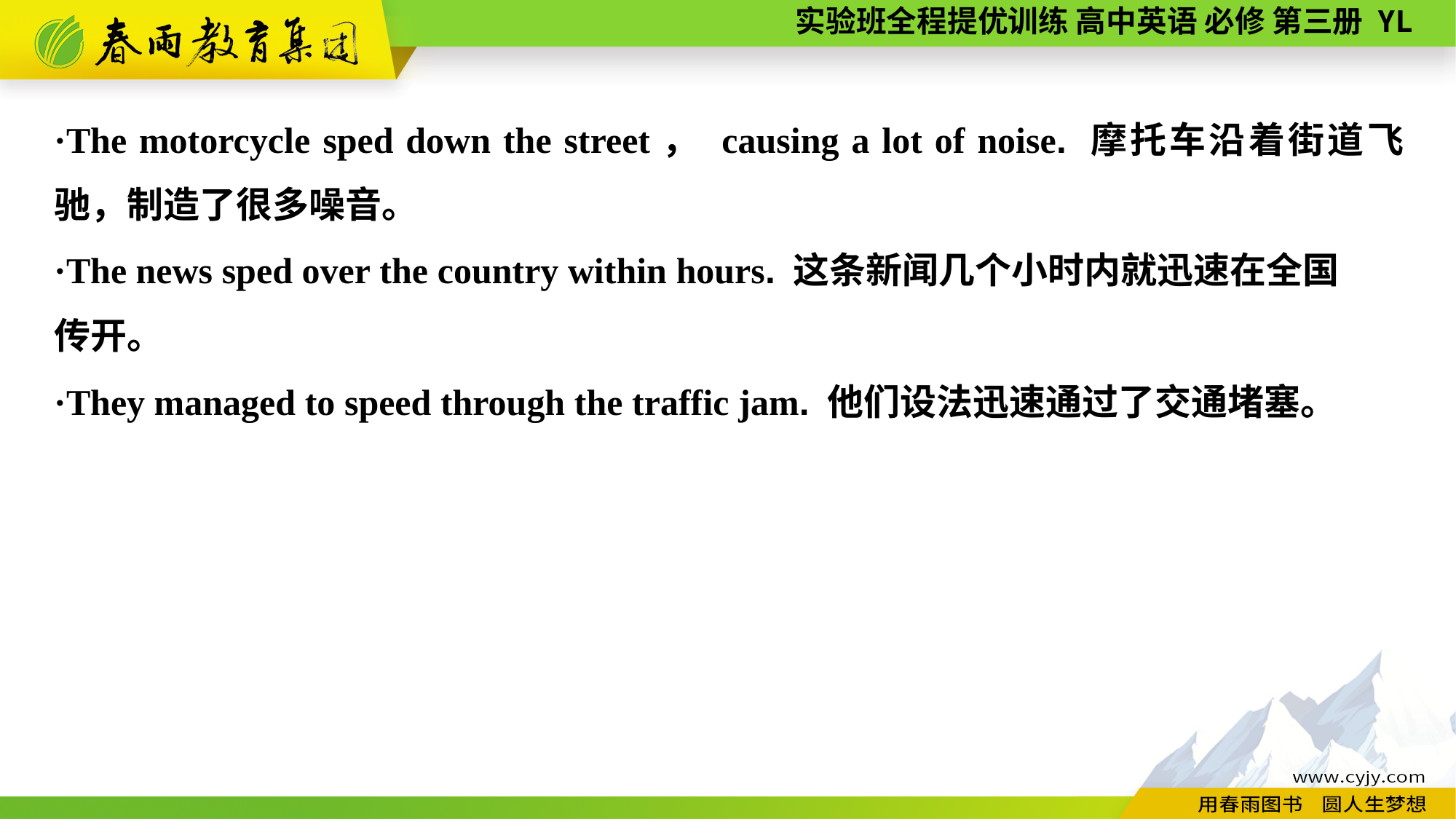

·The motorcycle sped down the street， causing a lot of noise. 摩托车沿着街道飞驰，制造了很多噪音。
·The news sped over the country within hours. 这条新闻几个小时内就迅速在全国
传开。
·They managed to speed through the traffic jam. 他们设法迅速通过了交通堵塞。